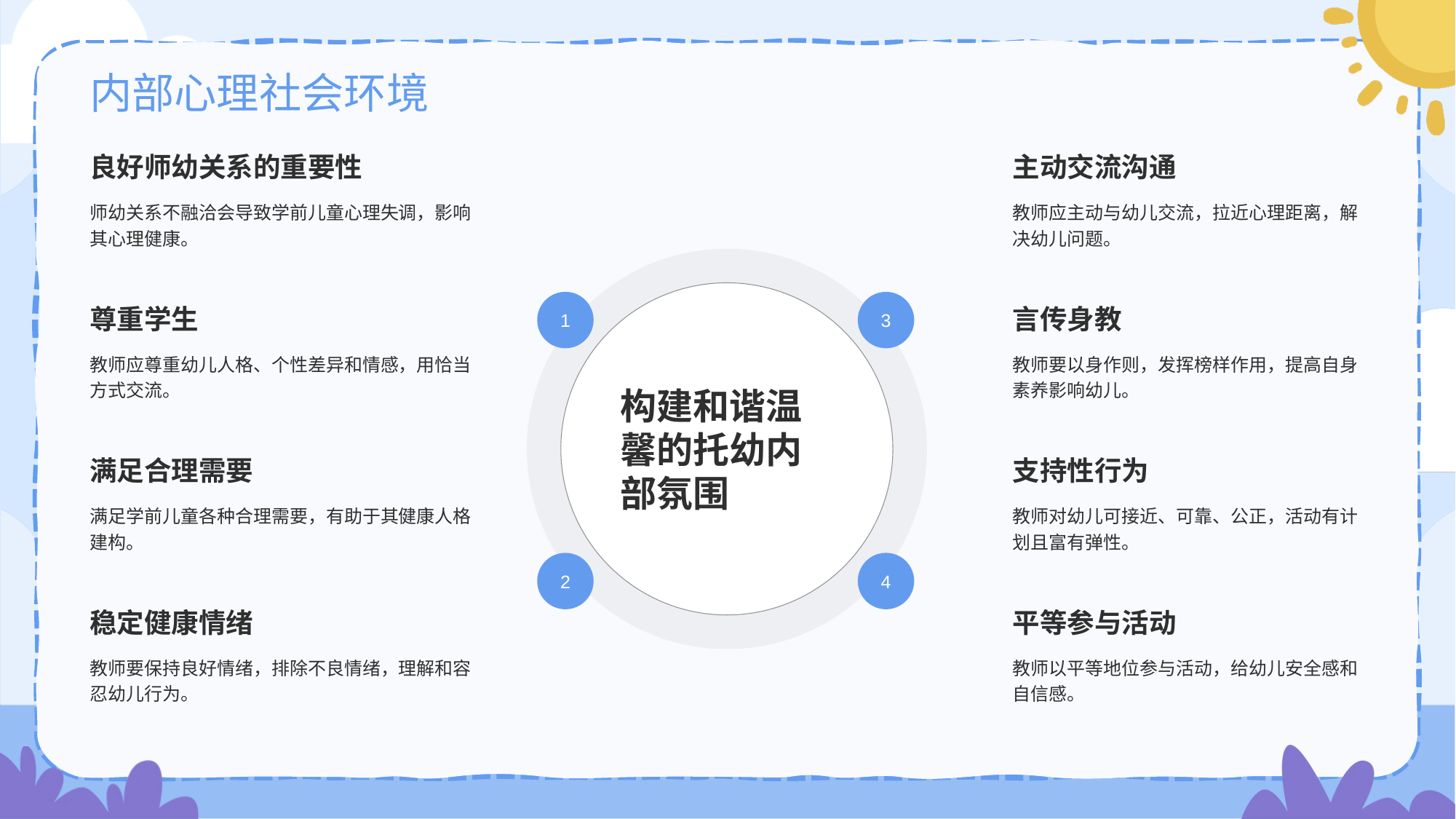

# 内部心理社会环境
良好师幼关系的重要性
师幼关系不融洽会导致学前儿童心理失调，影响其心理健康。
主动交流沟通
教师应主动与幼儿交流，拉近心理距离，解决幼儿问题。

构建和谐温馨的托幼内部氛围
1
3
2
4
尊重学生
教师应尊重幼儿人格、个性差异和情感，用恰当方式交流。
言传身教
教师要以身作则，发挥榜样作用，提高自身素养影响幼儿。
满足合理需要
满足学前儿童各种合理需要，有助于其健康人格建构。
支持性行为
教师对幼儿可接近、可靠、公正，活动有计划且富有弹性。
稳定健康情绪
教师要保持良好情绪，排除不良情绪，理解和容忍幼儿行为。
平等参与活动
教师以平等地位参与活动，给幼儿安全感和自信感。